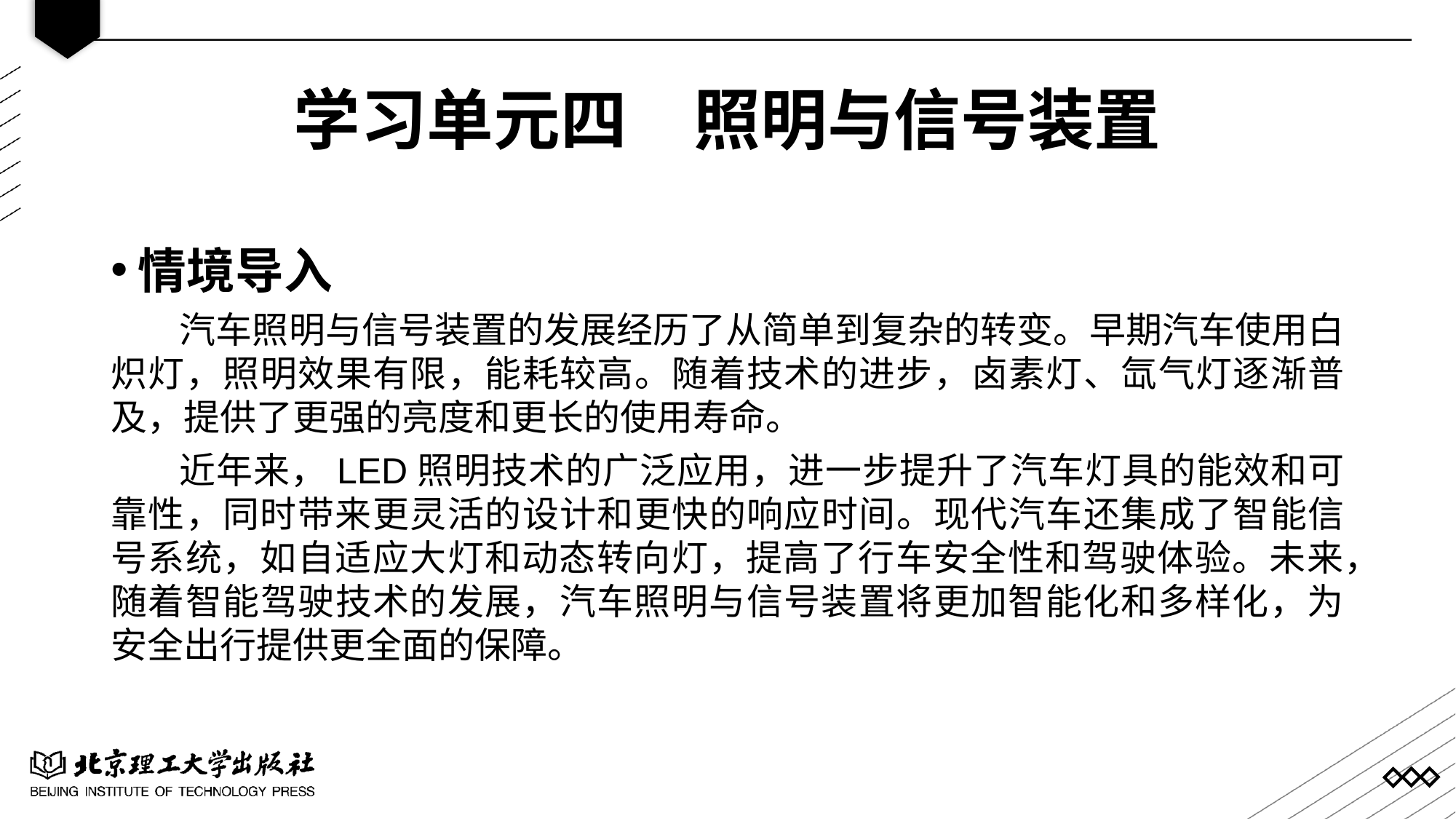

学习单元四　照明与信号装置
情境导入
汽车照明与信号装置的发展经历了从简单到复杂的转变。早期汽车使用白炽灯，照明效果有限，能耗较高。随着技术的进步，卤素灯、氙气灯逐渐普及，提供了更强的亮度和更长的使用寿命。
近年来，LED照明技术的广泛应用，进一步提升了汽车灯具的能效和可靠性，同时带来更灵活的设计和更快的响应时间。现代汽车还集成了智能信号系统，如自适应大灯和动态转向灯，提高了行车安全性和驾驶体验。未来，随着智能驾驶技术的发展，汽车照明与信号装置将更加智能化和多样化，为安全出行提供更全面的保障。